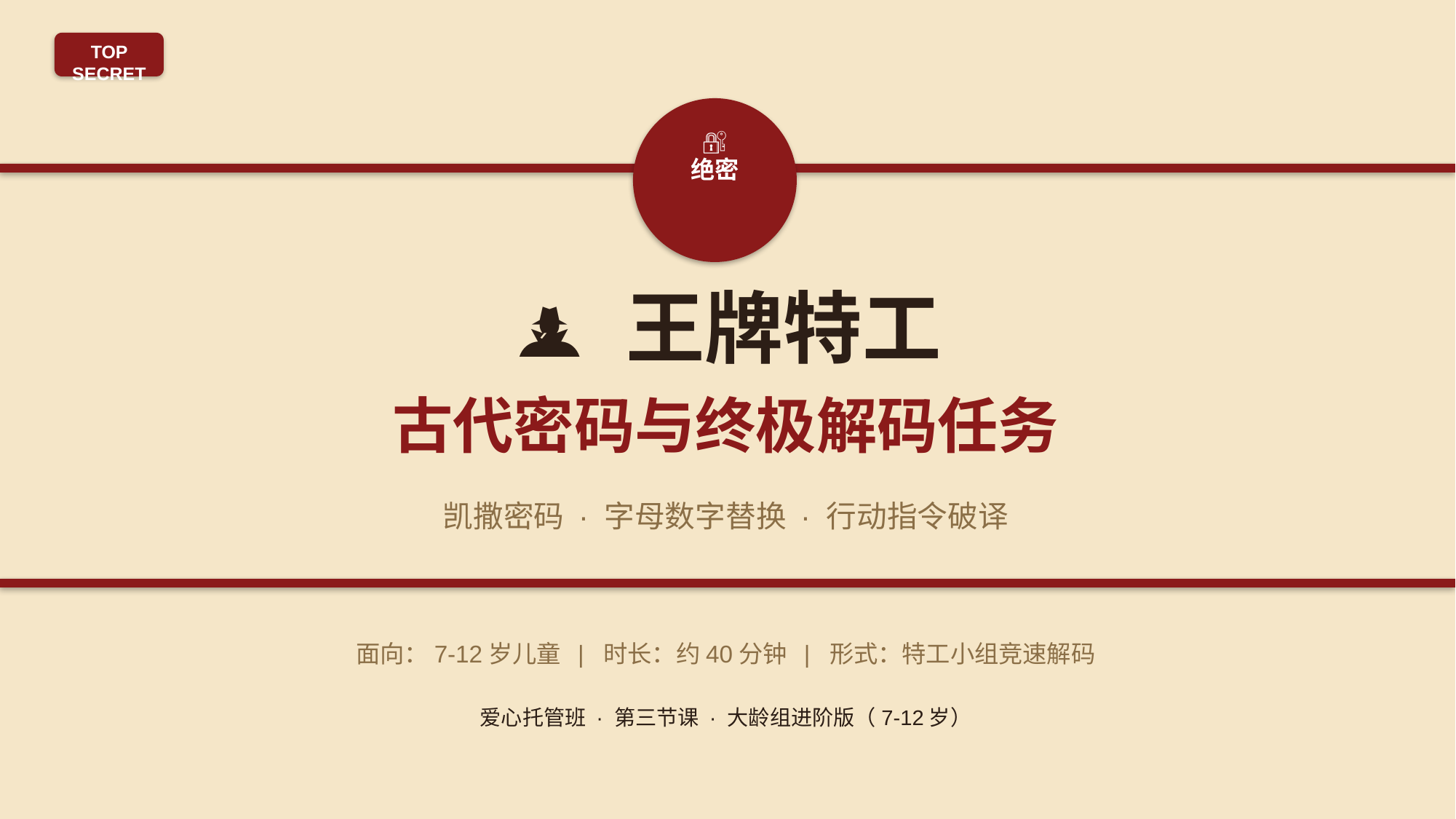

TOP SECRET

🔐
绝密

🕵️ 王牌特工
古代密码与终极解码任务
凯撒密码 · 字母数字替换 · 行动指令破译

面向：7-12岁儿童  |  时长：约40分钟  |  形式：特工小组竞速解码
爱心托管班 · 第三节课 · 大龄组进阶版（7-12岁）